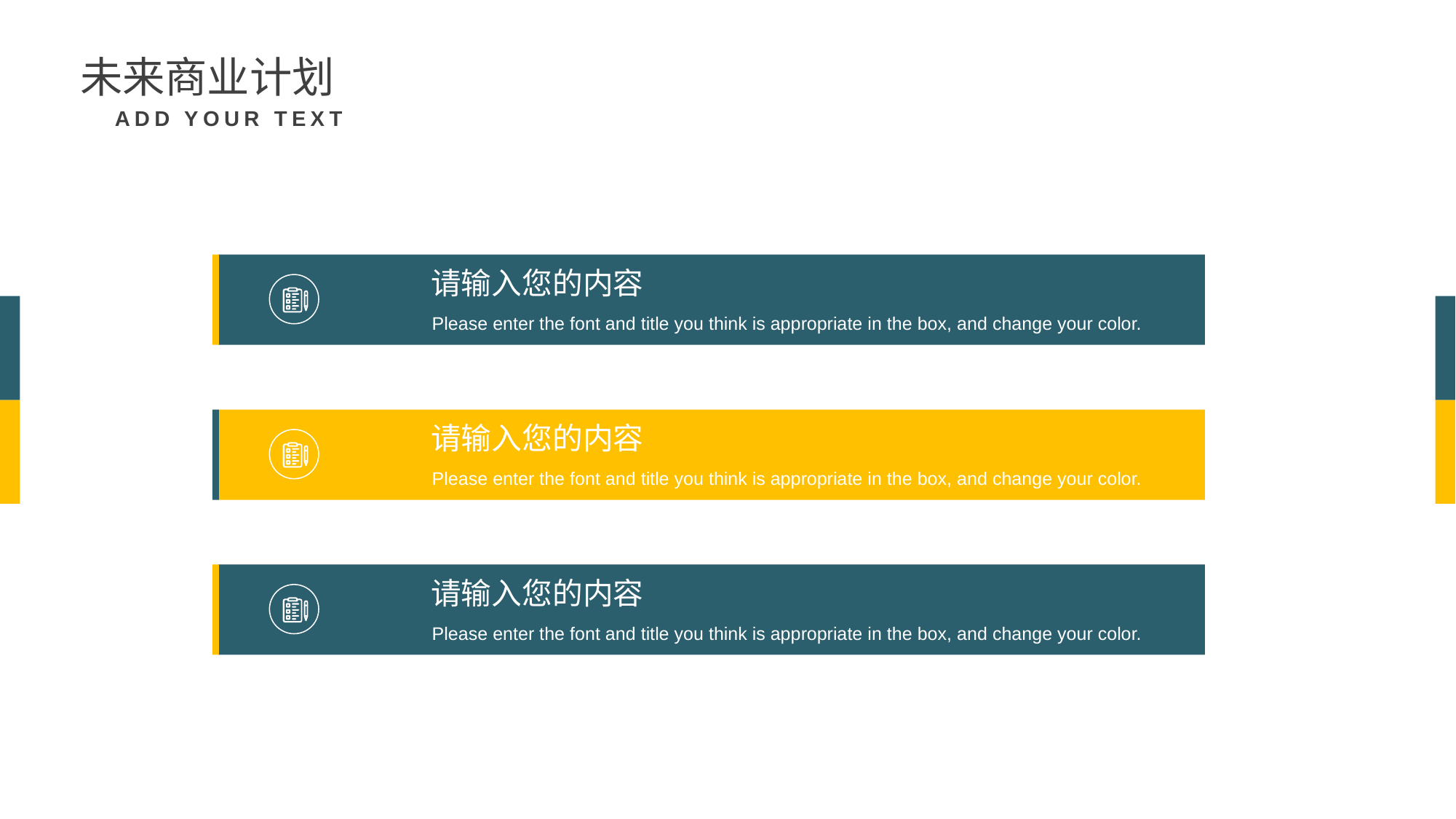

未来商业计划
ADD YOUR TEXT

请输入您的内容

Please enter the font and title you think is appropriate in the box, and change your color.

请输入您的内容

Please enter the font and title you think is appropriate in the box, and change your color.

请输入您的内容

Please enter the font and title you think is appropriate in the box, and change your color.